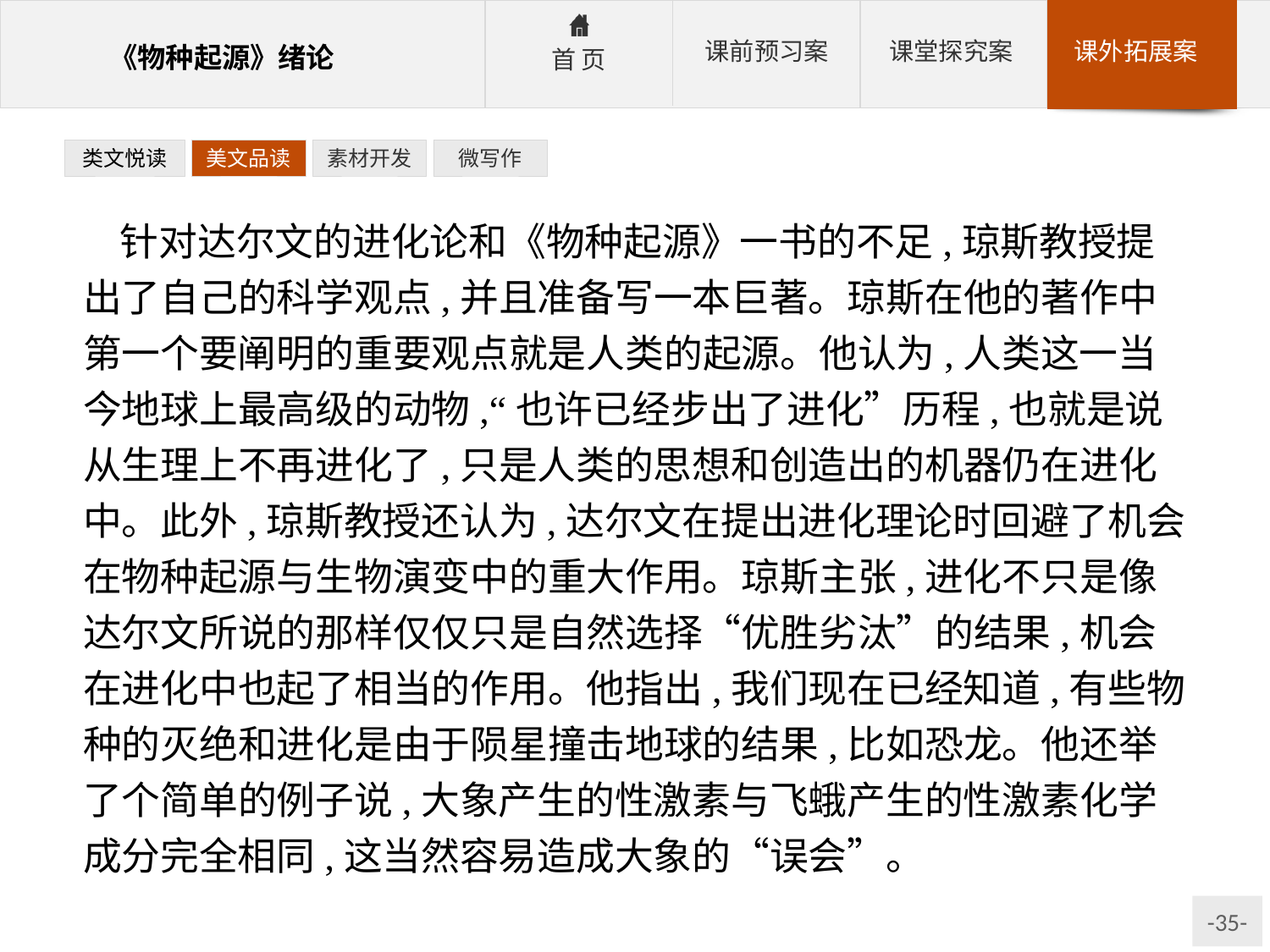

类文悦读
美文品读
素材开发
微写作
针对达尔文的进化论和《物种起源》一书的不足,琼斯教授提出了自己的科学观点,并且准备写一本巨著。琼斯在他的著作中第一个要阐明的重要观点就是人类的起源。他认为,人类这一当今地球上最高级的动物,“也许已经步出了进化”历程,也就是说从生理上不再进化了,只是人类的思想和创造出的机器仍在进化中。此外,琼斯教授还认为,达尔文在提出进化理论时回避了机会在物种起源与生物演变中的重大作用。琼斯主张,进化不只是像达尔文所说的那样仅仅只是自然选择“优胜劣汰”的结果,机会在进化中也起了相当的作用。他指出,我们现在已经知道,有些物种的灭绝和进化是由于陨星撞击地球的结果,比如恐龙。他还举了个简单的例子说,大象产生的性激素与飞蛾产生的性激素化学成分完全相同,这当然容易造成大象的“误会”。